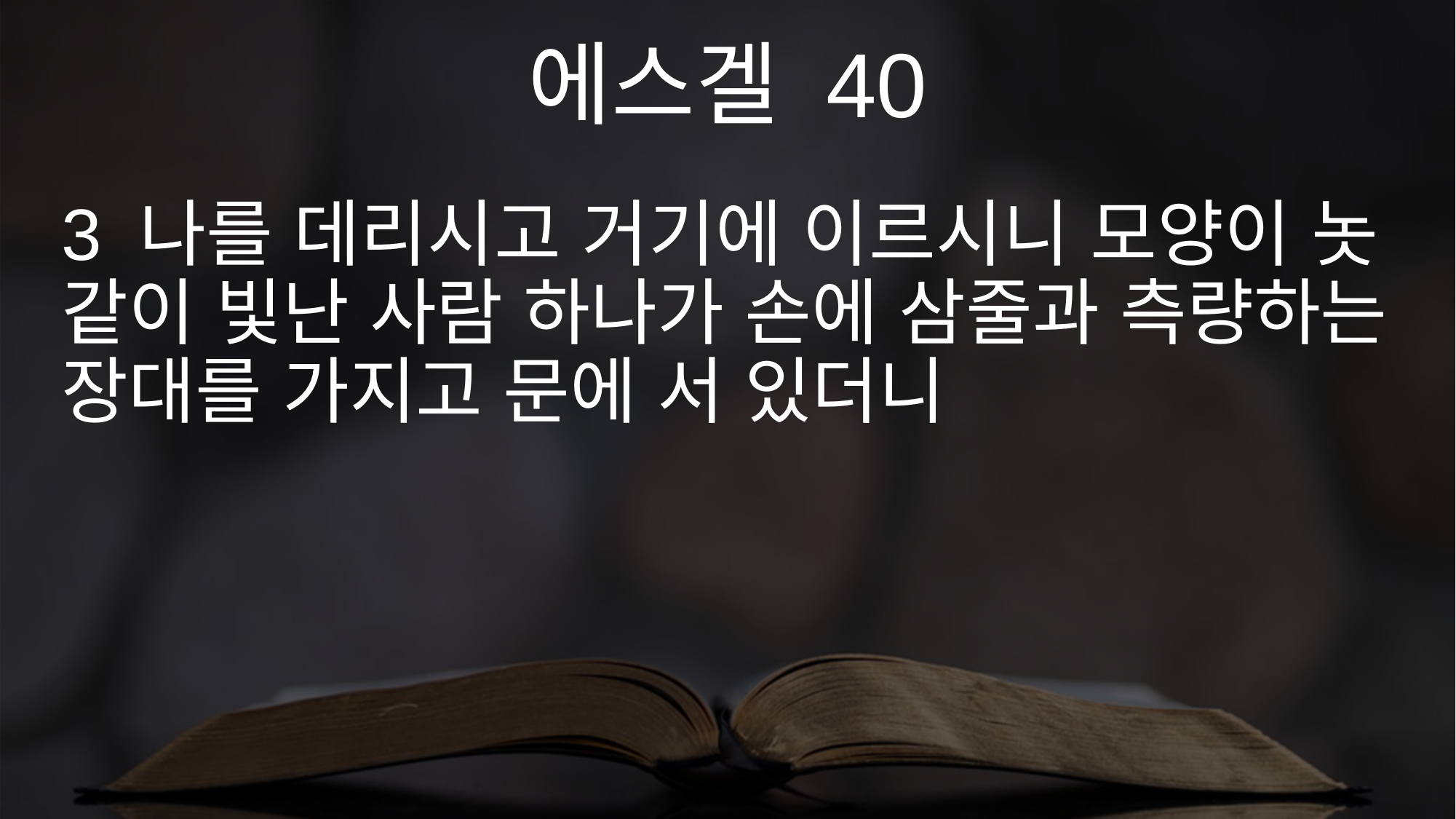

에스겔 40
3 나를 데리시고 거기에 이르시니 모양이 놋 같이 빛난 사람 하나가 손에 삼줄과 측량하는 장대를 가지고 문에 서 있더니